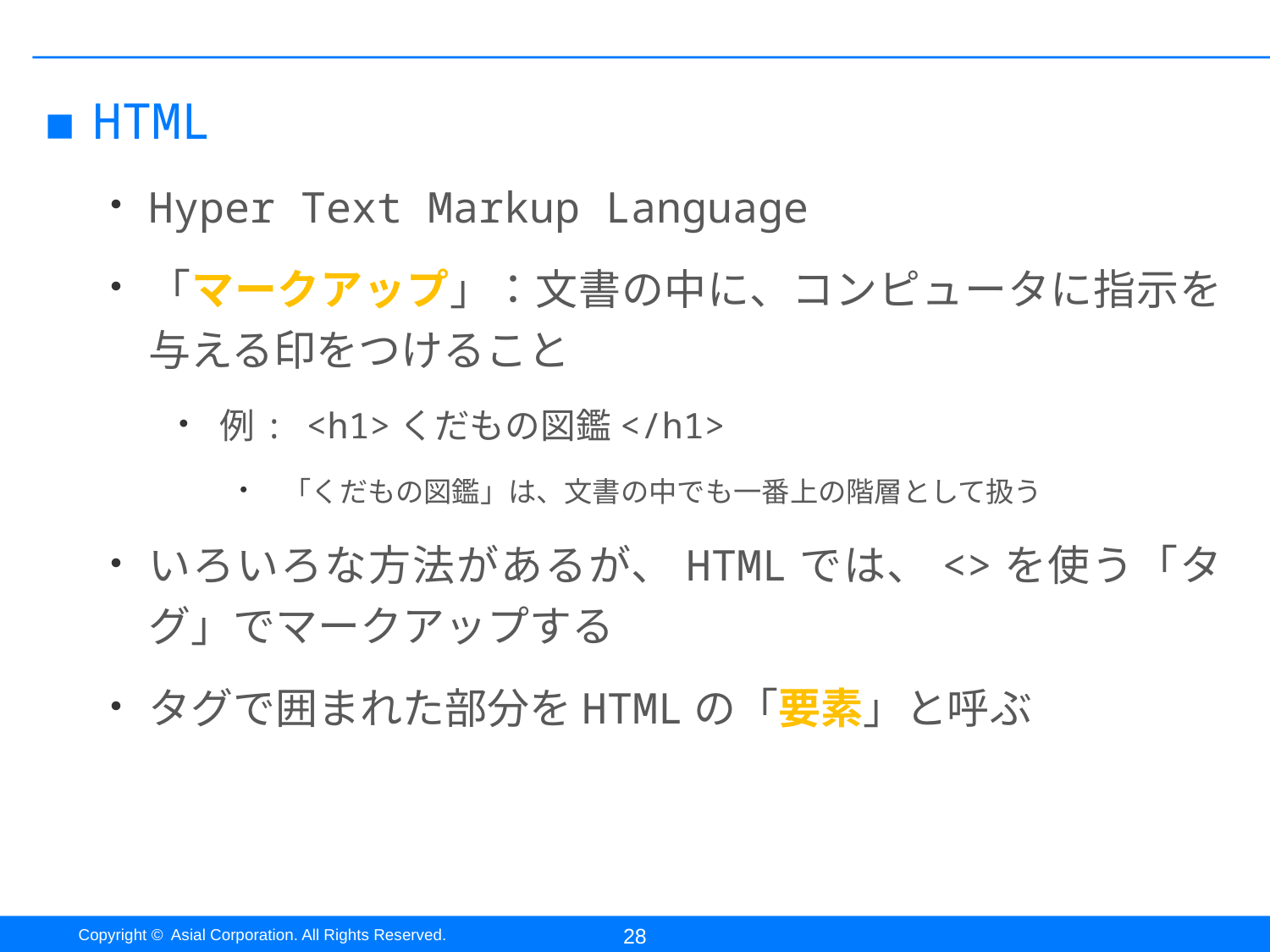

#

HTML
Hyper Text Markup Language
「マークアップ」：文書の中に、コンピュータに指示を与える印をつけること
例: <h1>くだもの図鑑</h1>
「くだもの図鑑」は、文書の中でも一番上の階層として扱う
いろいろな方法があるが、HTMLでは、<>を使う「タグ」でマークアップする
タグで囲まれた部分をHTMLの「要素」と呼ぶ
28